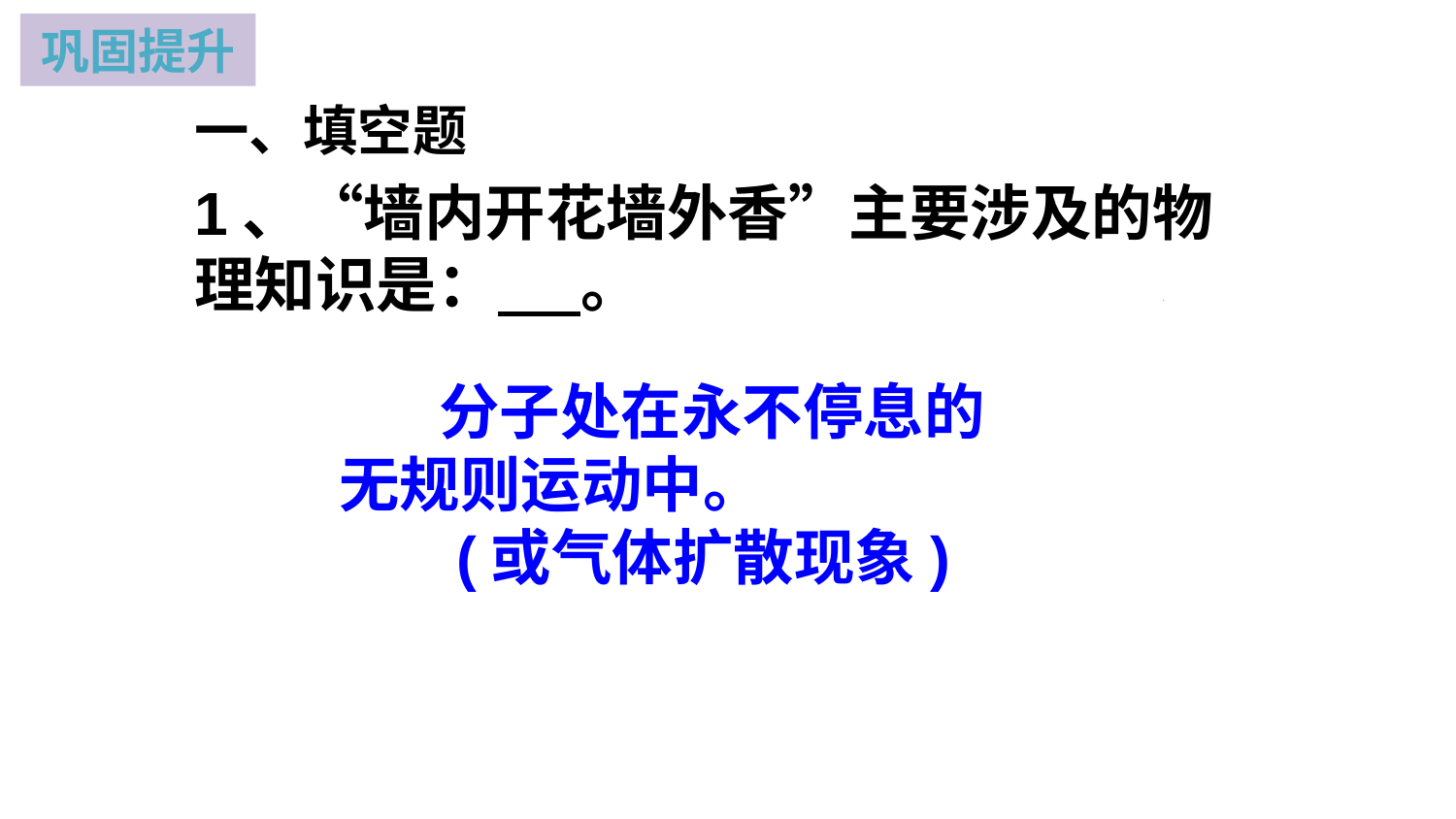

巩固提升
一、填空题
1、“墙内开花墙外香”主要涉及的物理知识是：      。

       分子处在永不停息的无规则运动中。
       (或气体扩散现象)